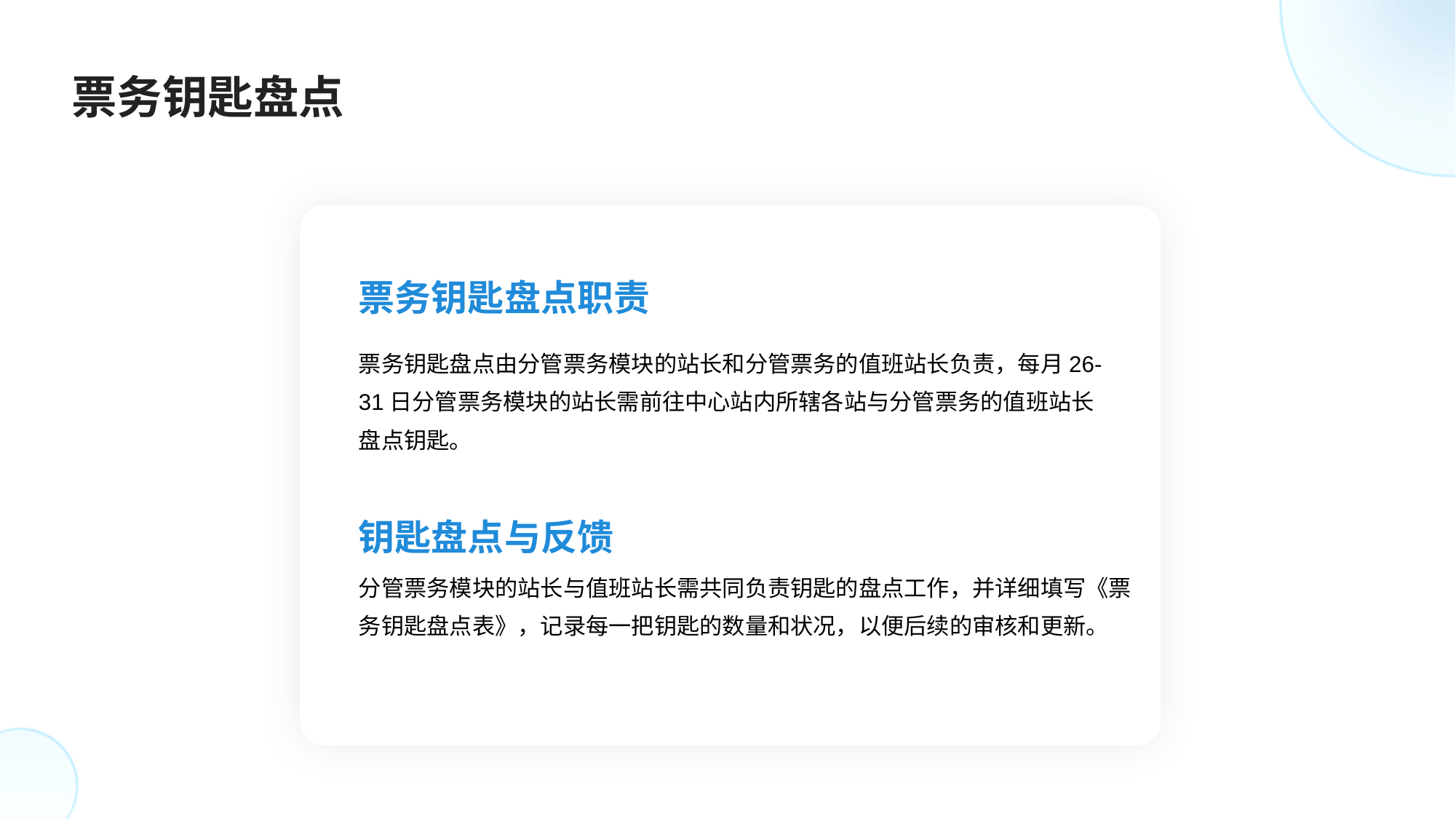

票务钥匙盘点

票务钥匙盘点职责
票务钥匙盘点由分管票务模块的站长和分管票务的值班站长负责，每月26-31日分管票务模块的站长需前往中心站内所辖各站与分管票务的值班站长盘点钥匙。
钥匙盘点与反馈
分管票务模块的站长与值班站长需共同负责钥匙的盘点工作，并详细填写《票务钥匙盘点表》，记录每一把钥匙的数量和状况，以便后续的审核和更新。